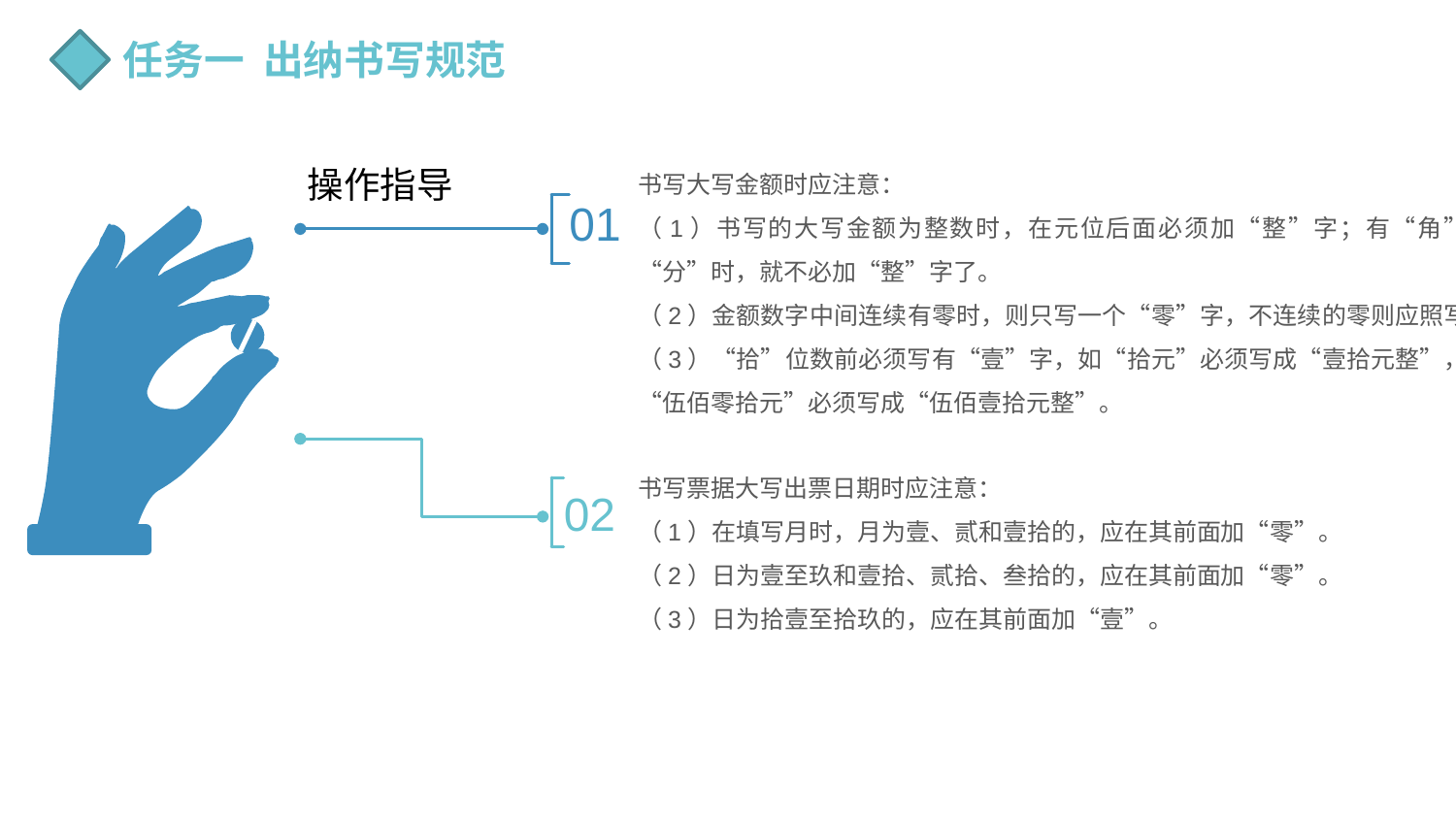

任务一  出纳书写规范

操作指导
书写大写金额时应注意：
（1）书写的大写金额为整数时，在元位后面必须加“整”字；有“角”“分”时，就不必加“整”字了。
（2）金额数字中间连续有零时，则只写一个“零”字，不连续的零则应照写。
（3）“拾”位数前必须写有“壹”字，如“拾元”必须写成“壹拾元整”，“伍佰零拾元”必须写成“伍佰壹拾元整”。
01

书写票据大写出票日期时应注意：
（1）在填写月时，月为壹、贰和壹拾的，应在其前面加“零”。
（2）日为壹至玖和壹拾、贰拾、叁拾的，应在其前面加“零”。
（3）日为拾壹至拾玖的，应在其前面加“壹”。
02